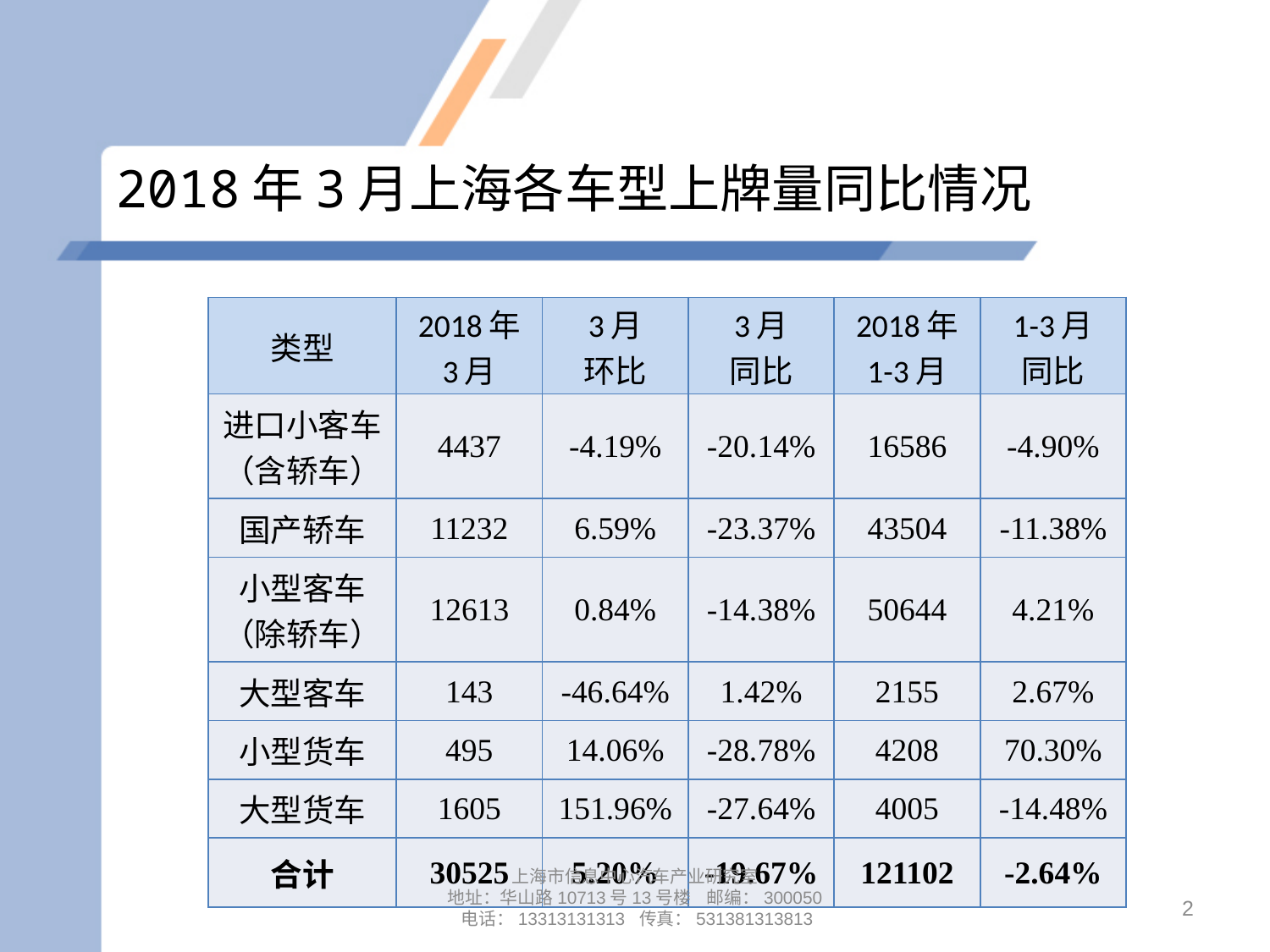

# 2018年3月上海各车型上牌量同比情况

| 类型 | 2018年 3月 | 3月 环比 | 3月 同比 | 2018年 1-3月 | 1-3月 同比 |
| --- | --- | --- | --- | --- | --- |
| 进口小客车 （含轿车） | 4437 | -4.19% | -20.14% | 16586 | -4.90% |
| 国产轿车 | 11232 | 6.59% | -23.37% | 43504 | -11.38% |
| 小型客车 （除轿车） | 12613 | 0.84% | -14.38% | 50644 | 4.21% |
| 大型客车 | 143 | -46.64% | 1.42% | 2155 | 2.67% |
| 小型货车 | 495 | 14.06% | -28.78% | 4208 | 70.30% |
| 大型货车 | 1605 | 151.96% | -27.64% | 4005 | -14.48% |
| 合计 | 30525 | 5.20% | -19.67% | 121102 | -2.64% |
上海市信息中心汽车产业研究室
地址：华山路10713号13号楼    邮编：300050  电话：13313131313  传真：531381313813

2